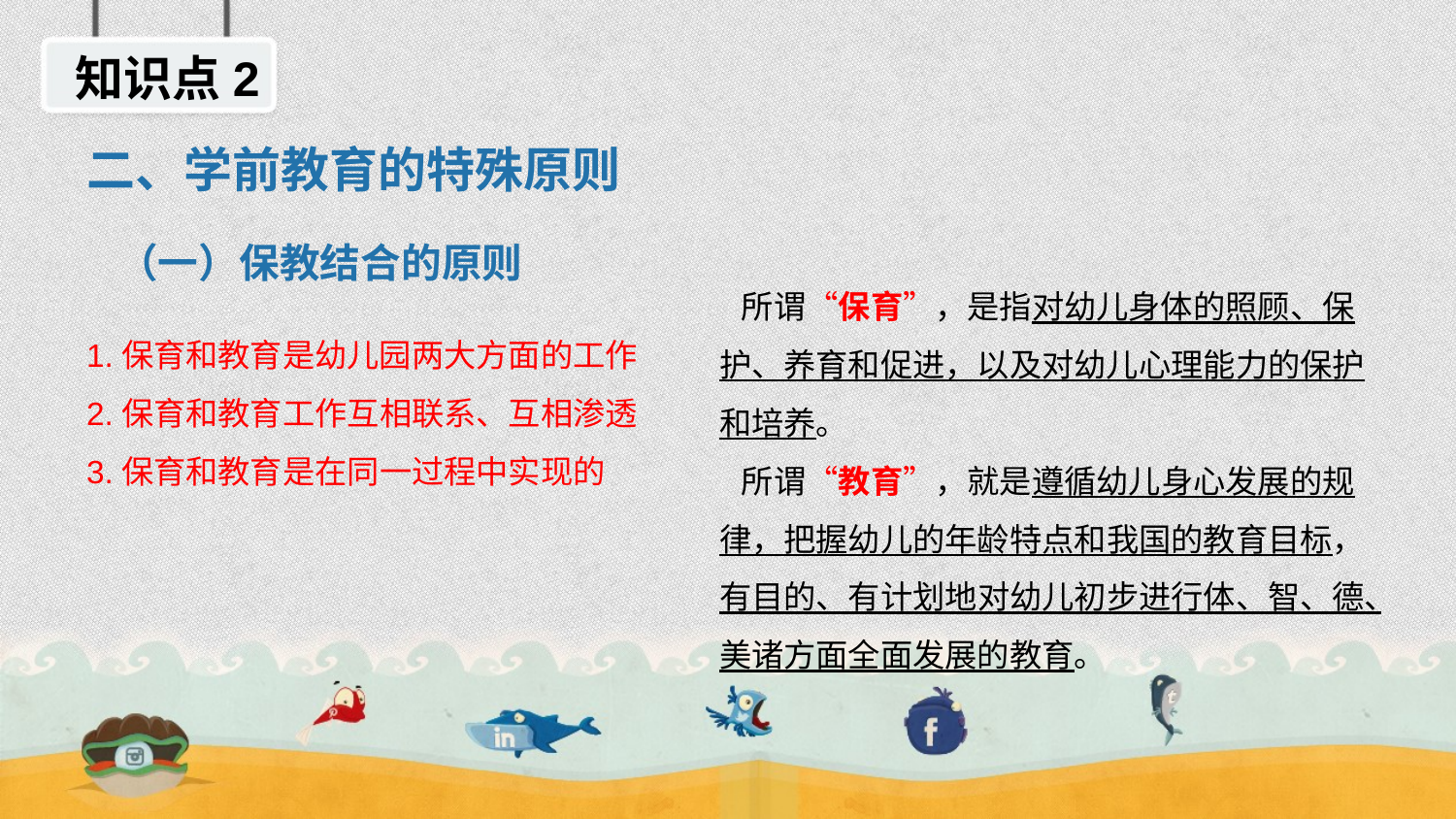

知识点2
二、学前教育的特殊原则
（一）保教结合的原则
  所谓“保育”，是指对幼儿身体的照顾、保护、养育和促进，以及对幼儿心理能力的保护和培养。
  所谓“教育”，就是遵循幼儿身心发展的规律，把握幼儿的年龄特点和我国的教育目标，有目的、有计划地对幼儿初步进行体、智、德、美诸方面全面发展的教育。
1.保育和教育是幼儿园两大方面的工作
2.保育和教育工作互相联系、互相渗透
3.保育和教育是在同一过程中实现的